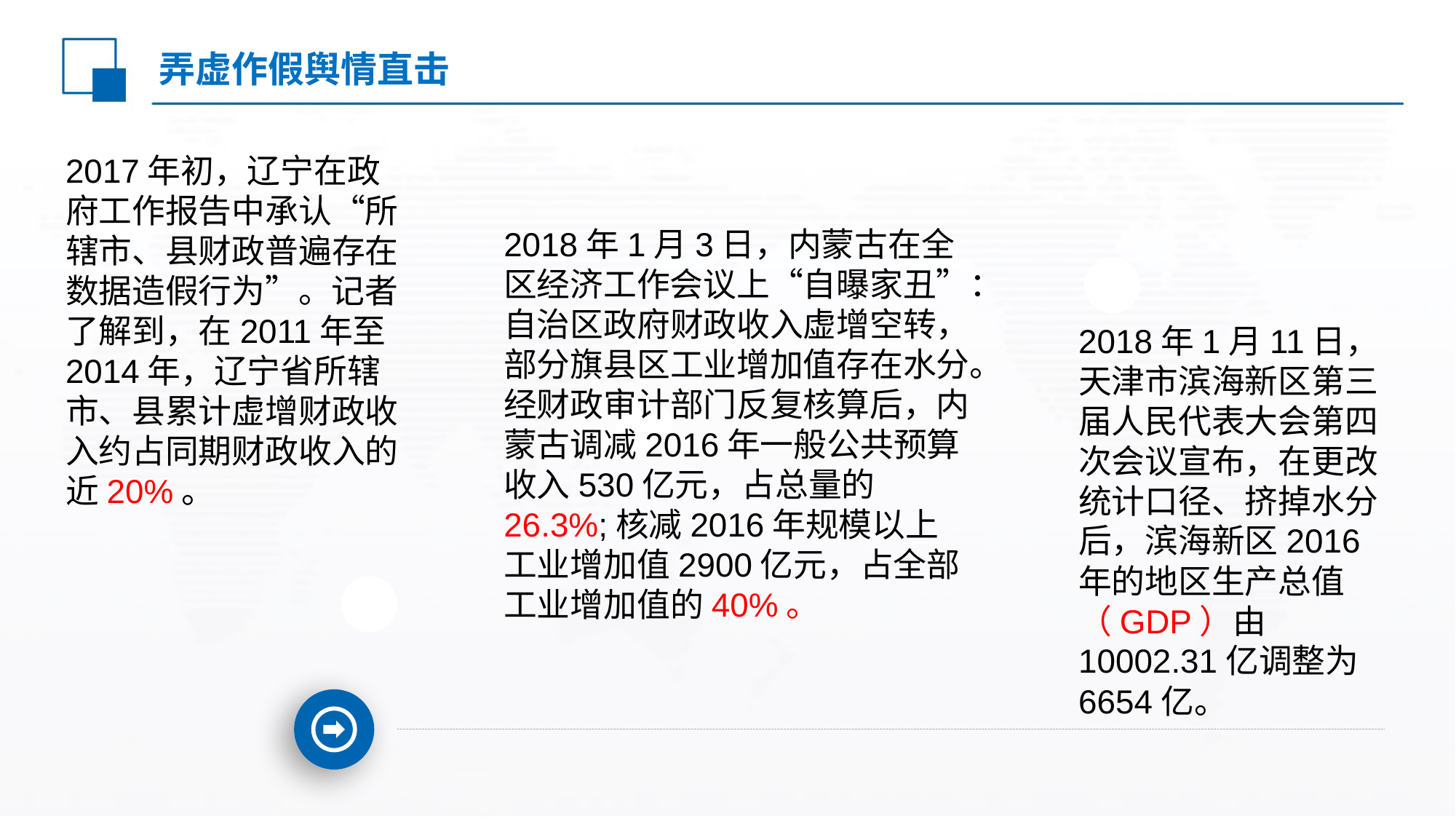

弄虚作假舆情直击
2017年初，辽宁在政府工作报告中承认“所辖市、县财政普遍存在数据造假行为”。记者了解到，在2011年至2014年，辽宁省所辖市、县累计虚增财政收入约占同期财政收入的近20%。
2018年1月3日，内蒙古在全区经济工作会议上“自曝家丑”：自治区政府财政收入虚增空转，部分旗县区工业增加值存在水分。经财政审计部门反复核算后，内蒙古调减2016年一般公共预算收入530亿元，占总量的26.3%;核减2016年规模以上工业增加值2900亿元，占全部工业增加值的40%。

2018年1月11日，天津市滨海新区第三届人民代表大会第四次会议宣布，在更改统计口径、挤掉水分后，滨海新区2016年的地区生产总值（GDP）由10002.31亿调整为6654亿。